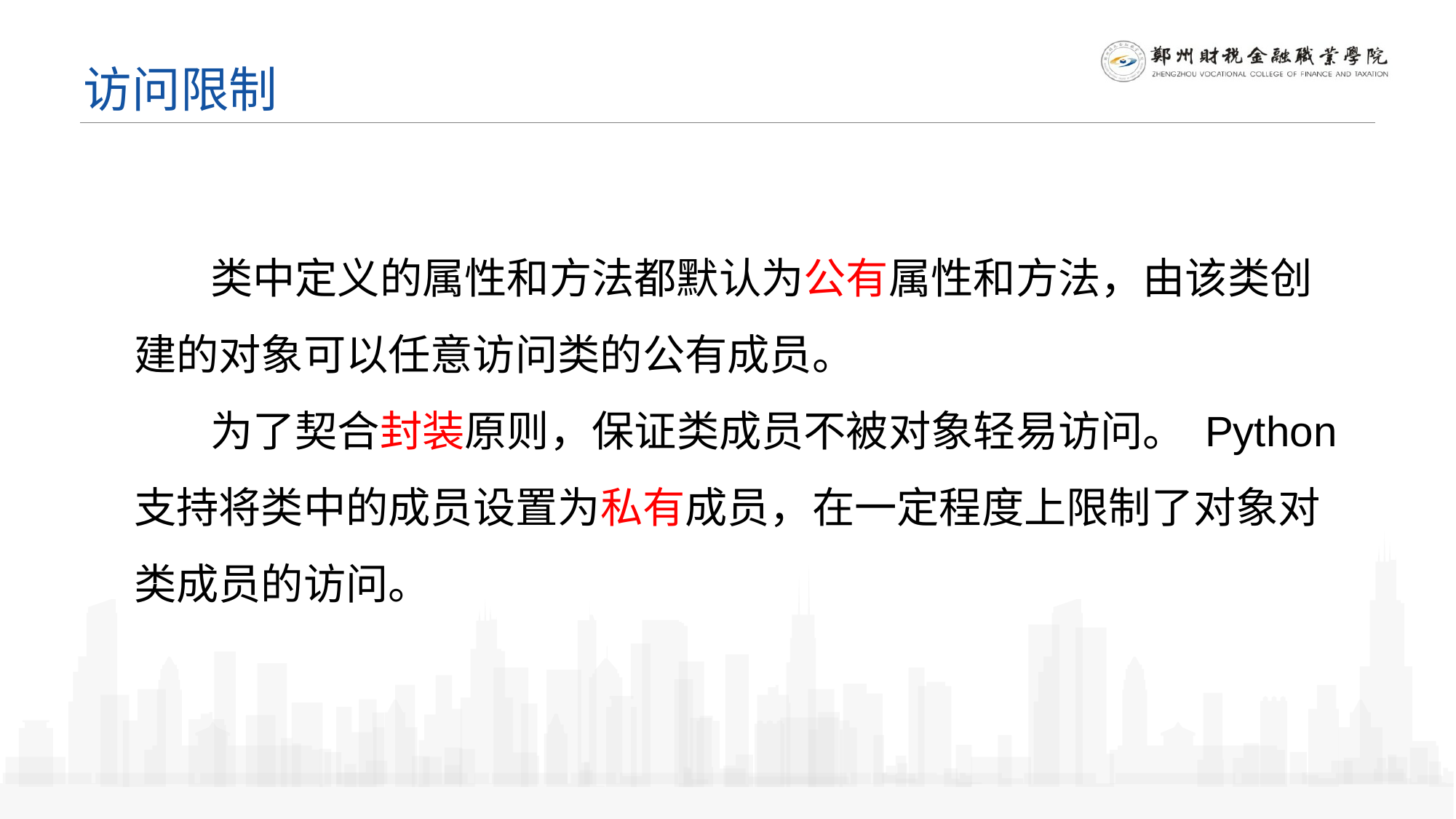

访问限制
       类中定义的属性和方法都默认为公有属性和方法，由该类创建的对象可以任意访问类的公有成员。
       为了契合封装原则，保证类成员不被对象轻易访问。 Python支持将类中的成员设置为私有成员，在一定程度上限制了对象对类成员的访问。